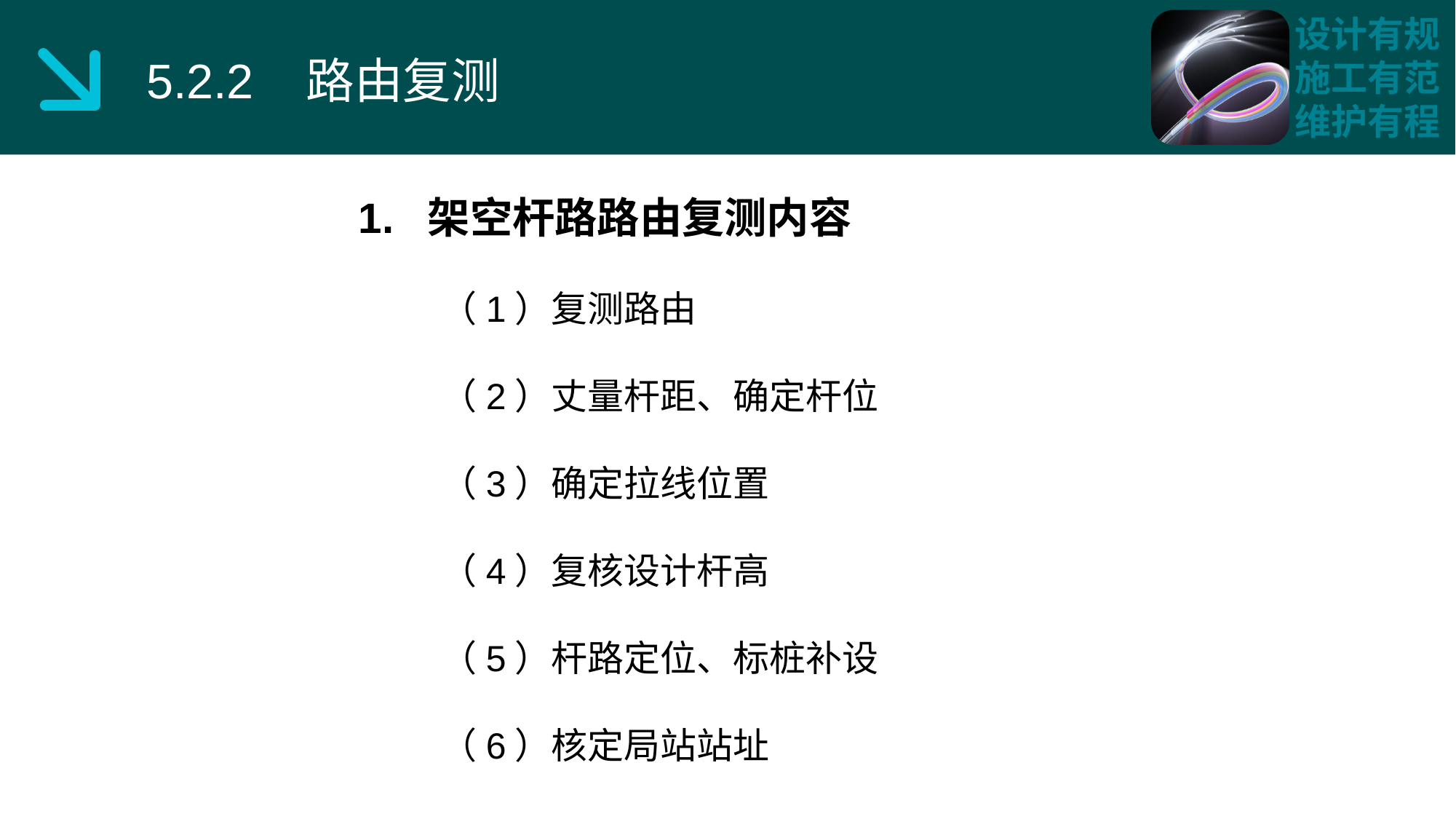

5.2.2   路由复测

1.  架空杆路路由复测内容

         （1）复测路由

         （2）丈量杆距、确定杆位

         （3）确定拉线位置

         （4）复核设计杆高

         （5）杆路定位、标桩补设

         （6）核定局站站址